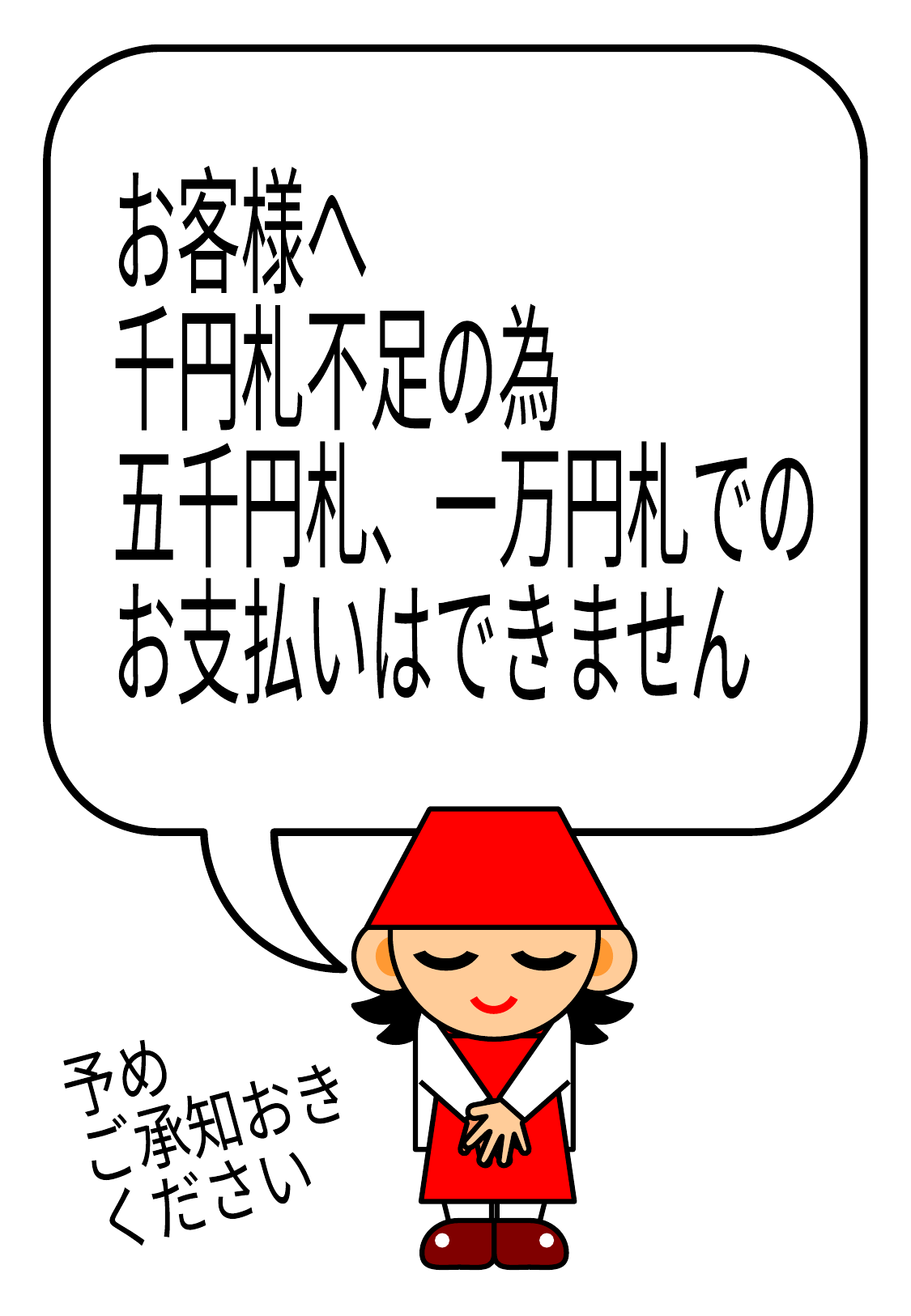

お客様へ
千円札不足の為
五千円札、一万円札での
お支払いはできません

予め
ご承知おき
ください